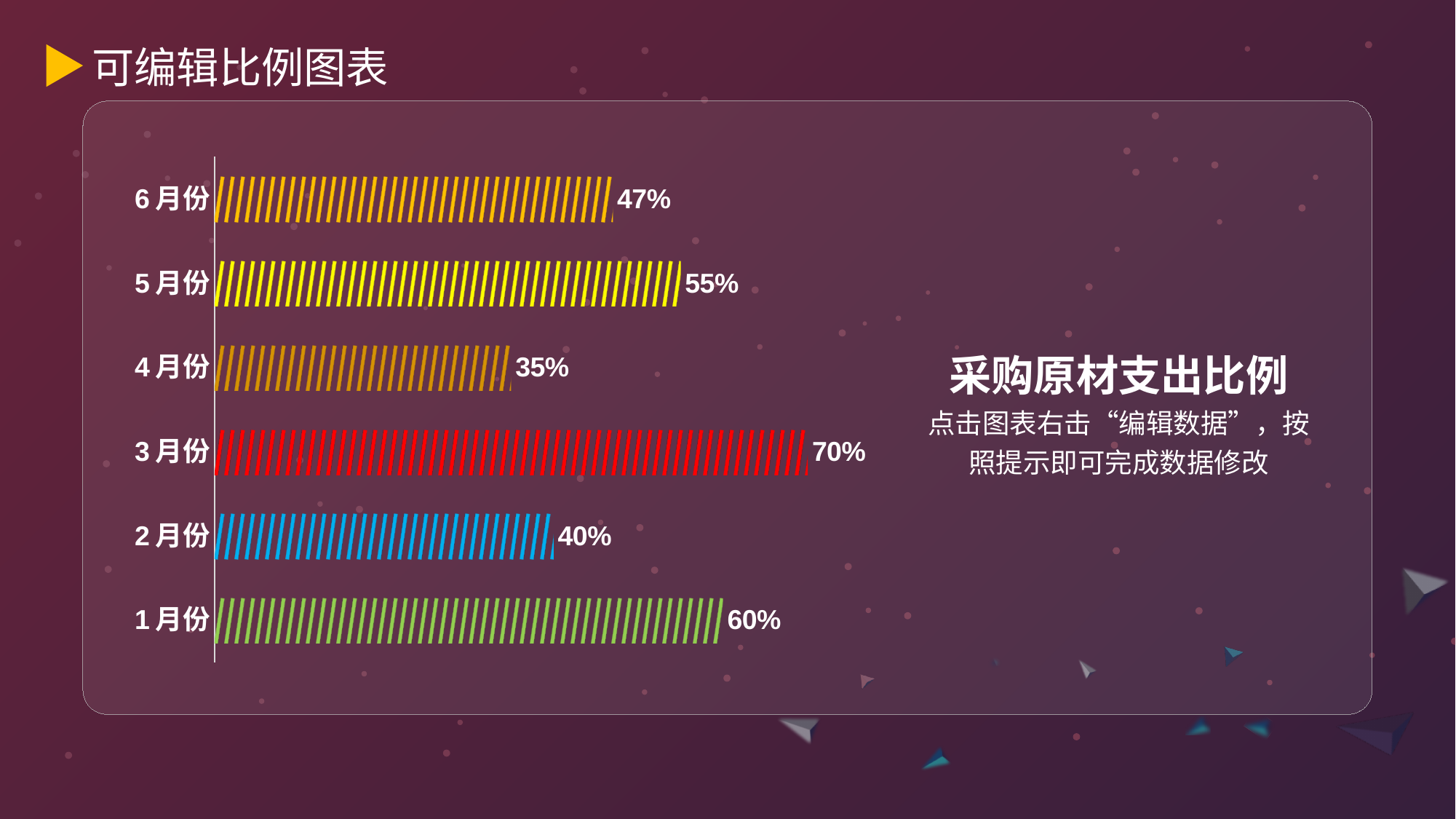

可编辑比例图表

### Chart

| Category | 系列 1 |
|---|---|
| 1月份 | 0.6 |
| 2月份 | 0.4 |
| 3月份 | 0.7 |
| 4月份 | 0.35 |
| 5月份 | 0.55 |
| 6月份 | 0.47 |
采购原材支出比例
点击图表右击“编辑数据”，按照提示即可完成数据修改